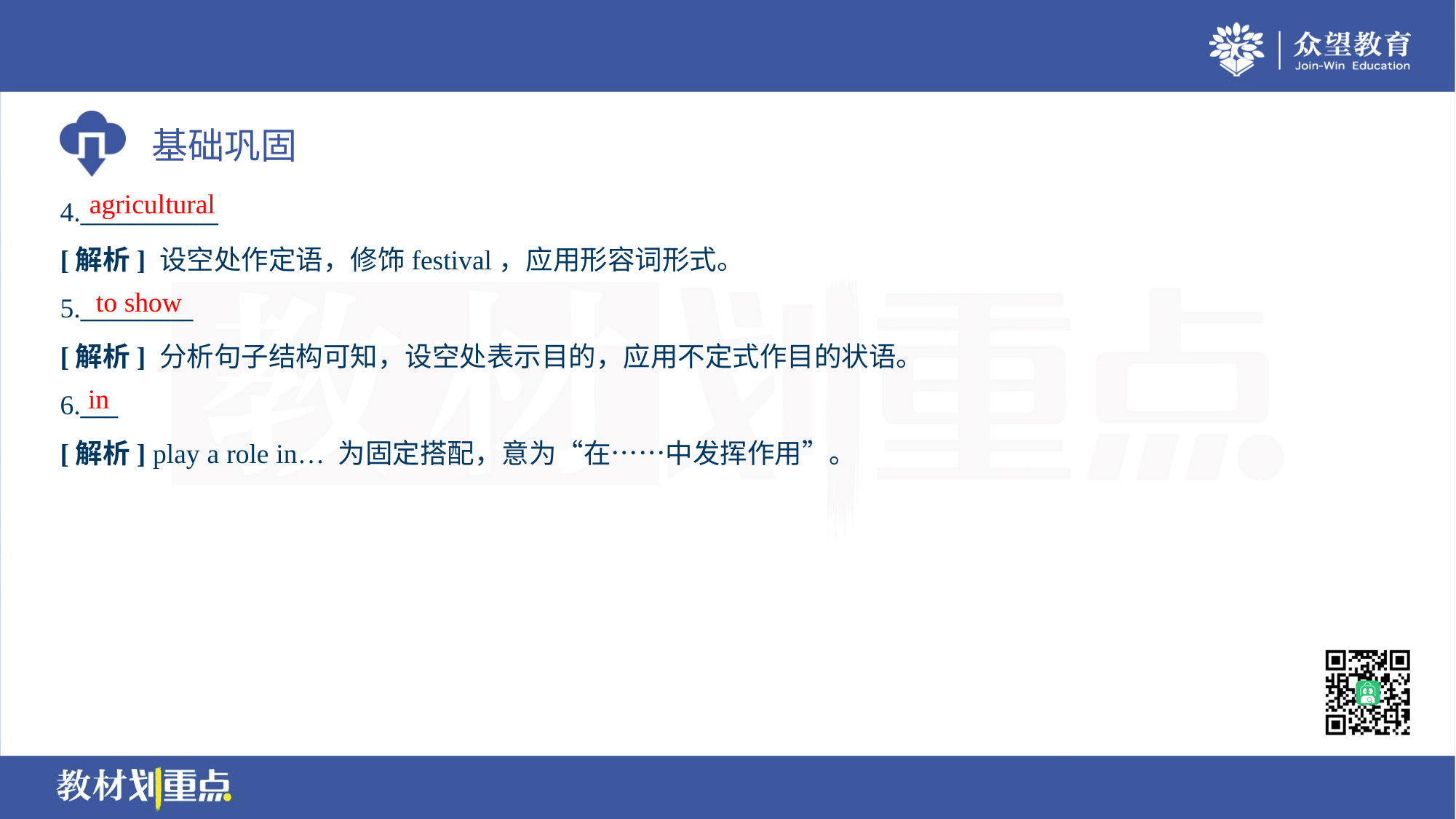

agricultural
4.___________
[解析] 设空处作定语，修饰festival，应用形容词形式。
to show
5._________
[解析] 分析句子结构可知，设空处表示目的，应用不定式作目的状语。
in
6.___
[解析] play a role in… 为固定搭配，意为“在……中发挥作用”。